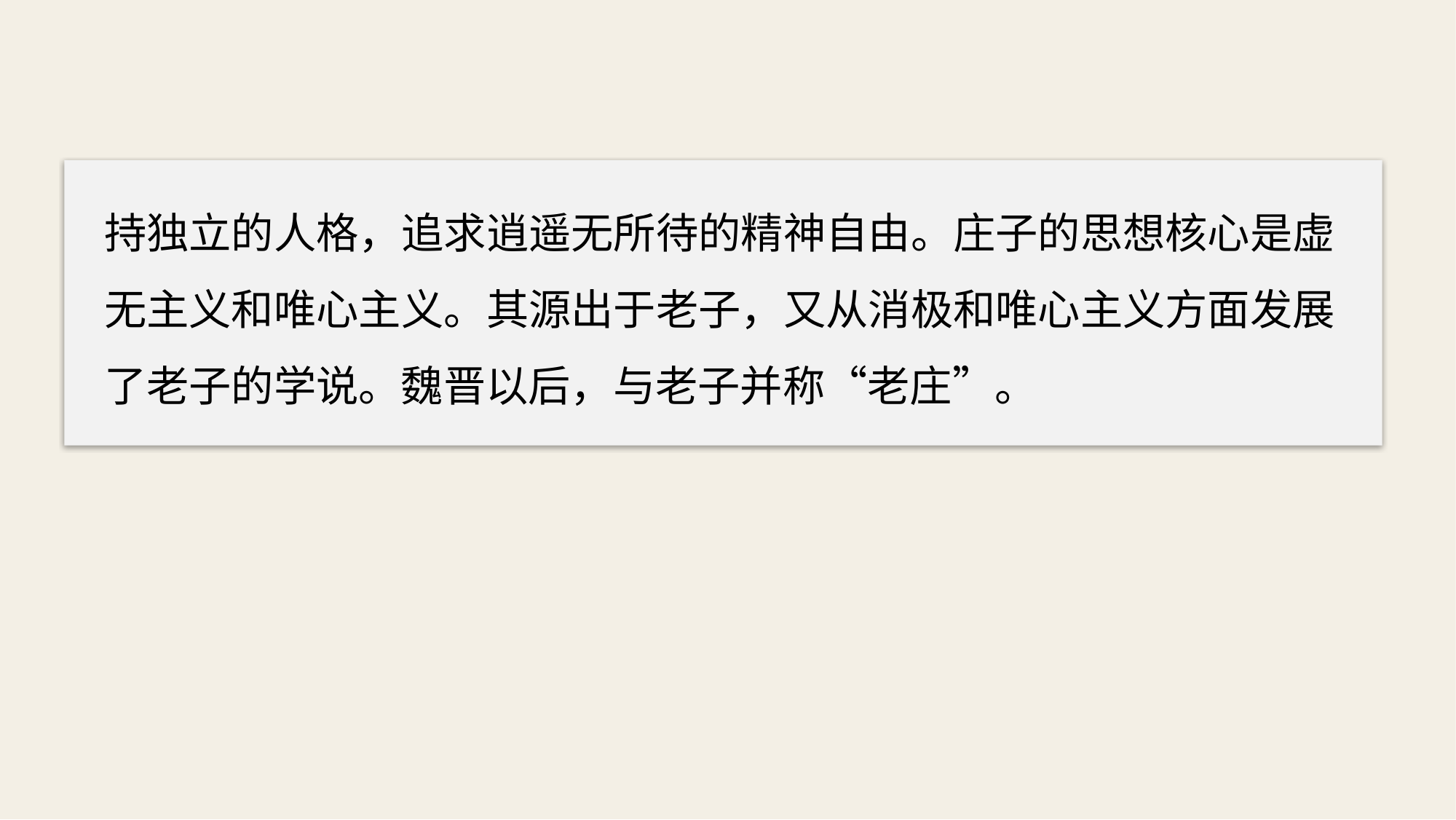

持独立的人格，追求逍遥无所待的精神自由。庄子的思想核心是虚无主义和唯心主义。其源出于老子，又从消极和唯心主义方面发展了老子的学说。魏晋以后，与老子并称“老庄”。